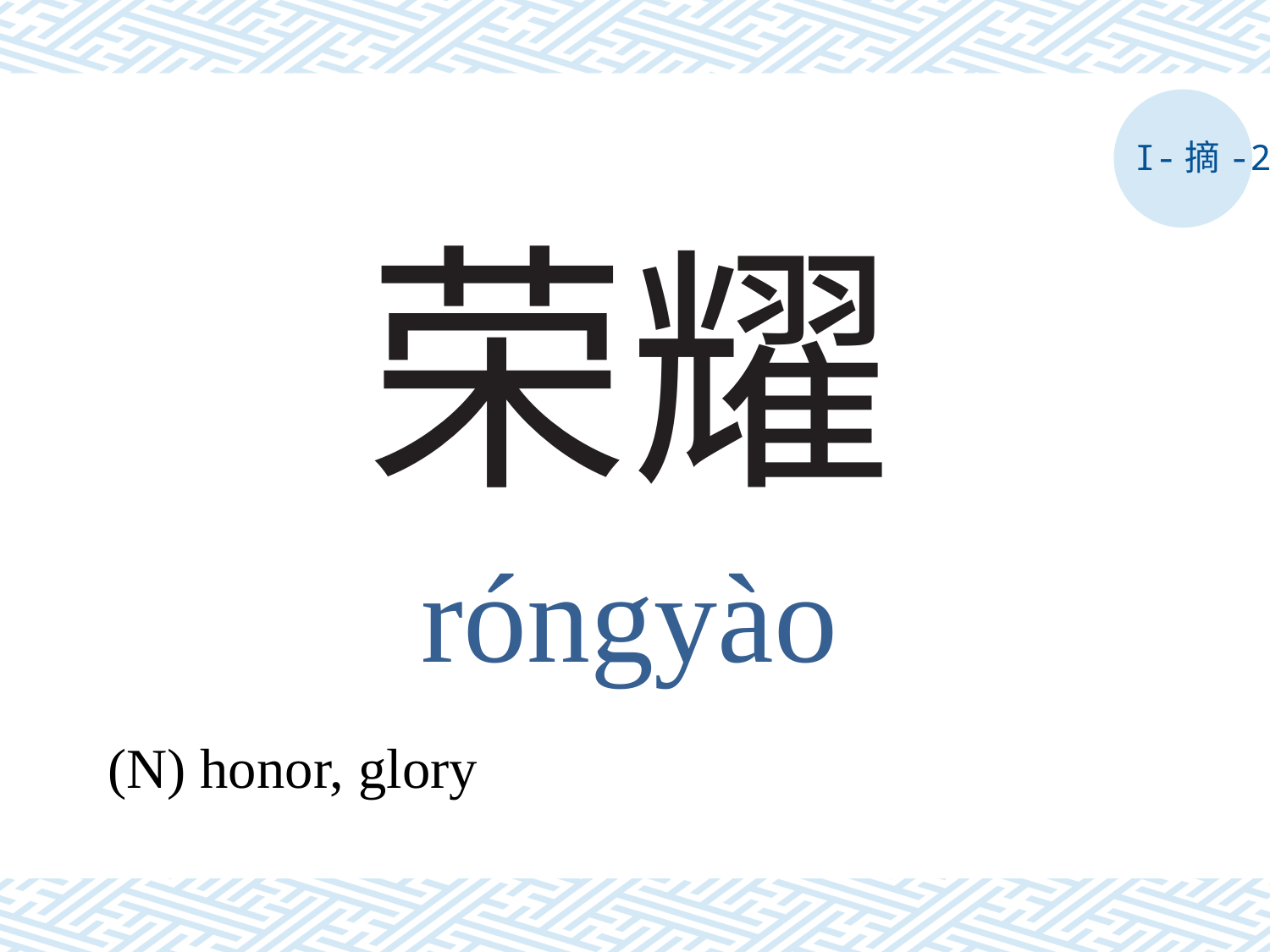

I-摘-2

# 荣耀
róngyào
(N) honor, glory